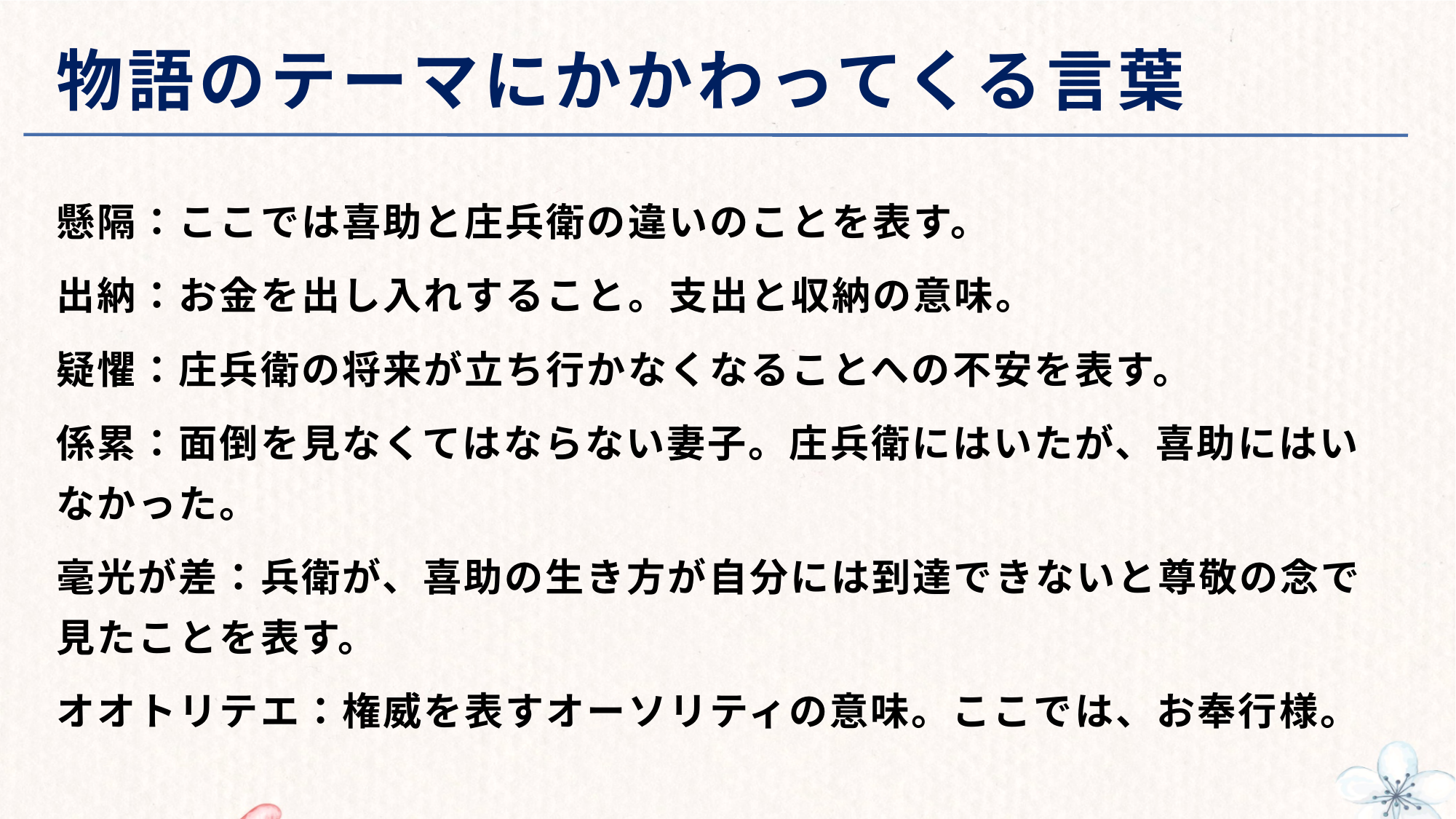

# 物語のテーマにかかわってくる言葉
懸隔：ここでは喜助と庄兵衛の違いのことを表す。
出納：お金を出し入れすること。支出と収納の意味。
疑懼：庄兵衛の将来が立ち行かなくなることへの不安を表す。
係累：面倒を見なくてはならない妻子。庄兵衛にはいたが、喜助にはいなかった。
毫光が差：兵衛が、喜助の生き方が自分には到達できないと尊敬の念で見たことを表す。
オオトリテエ：権威を表すオーソリティの意味。ここでは、お奉行様。